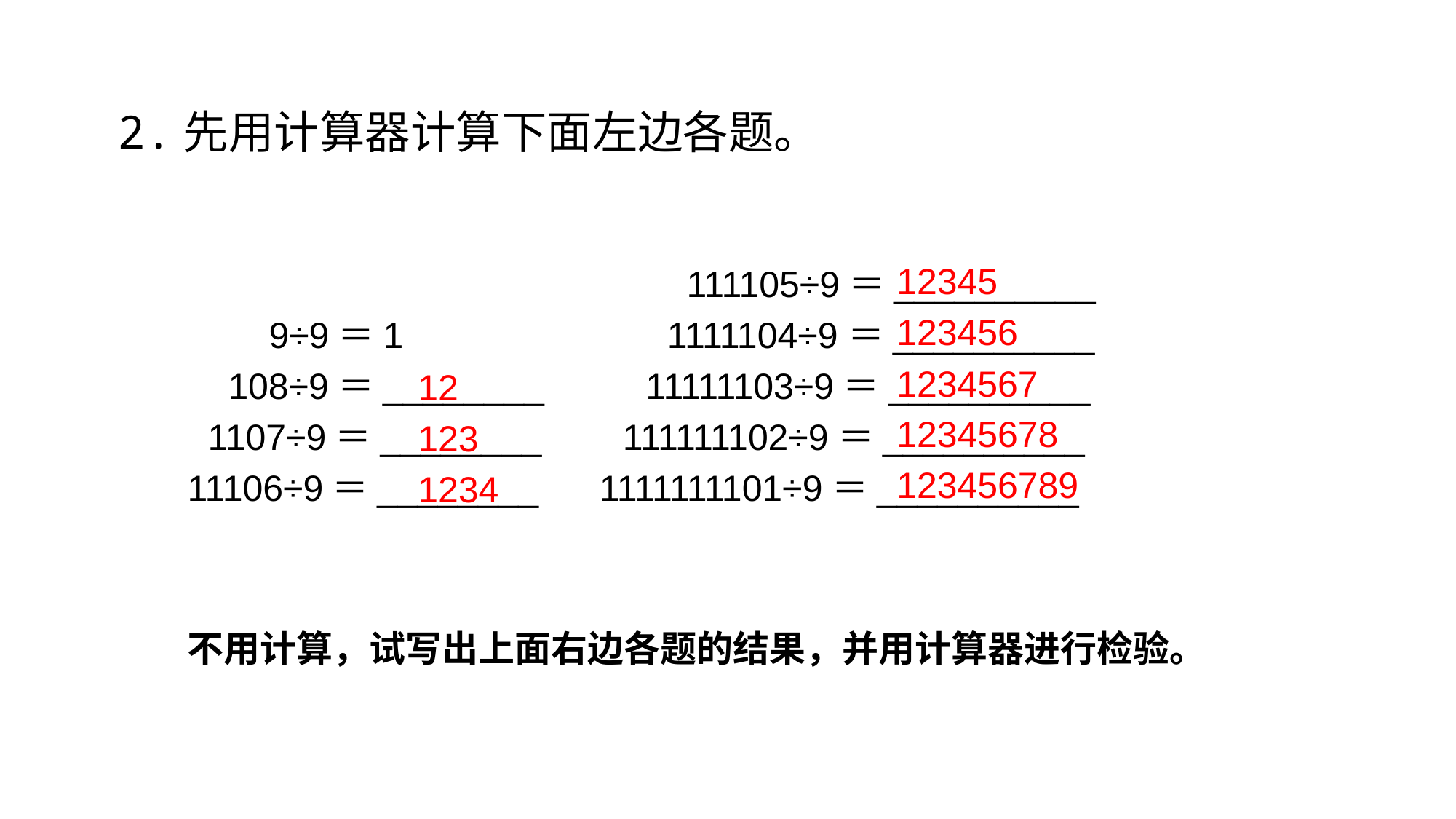

2.先用计算器计算下面左边各题。
12345
123456
1234567
12345678
123456789
                                                 111105÷9＝__________
        9÷9＝1                          1111104÷9＝__________
    108÷9＝________          11111103÷9＝__________
  1107÷9＝________        111111102÷9＝__________
11106÷9＝________      1111111101÷9＝__________
12
123
1234
不用计算，试写出上面右边各题的结果，并用计算器进行检验。